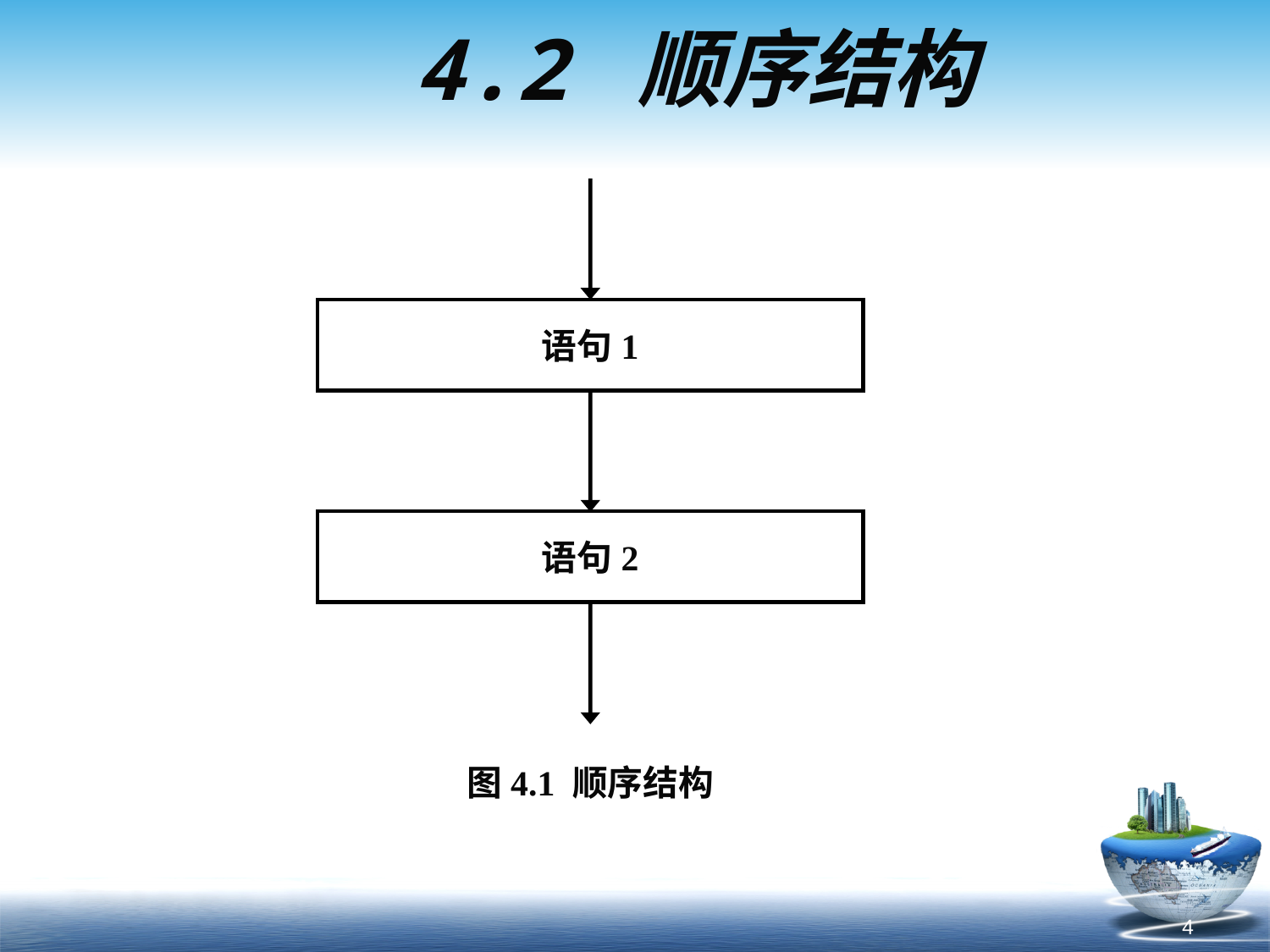

# 4.2 顺序结构

语句1

语句2

图4.1 顺序结构

4